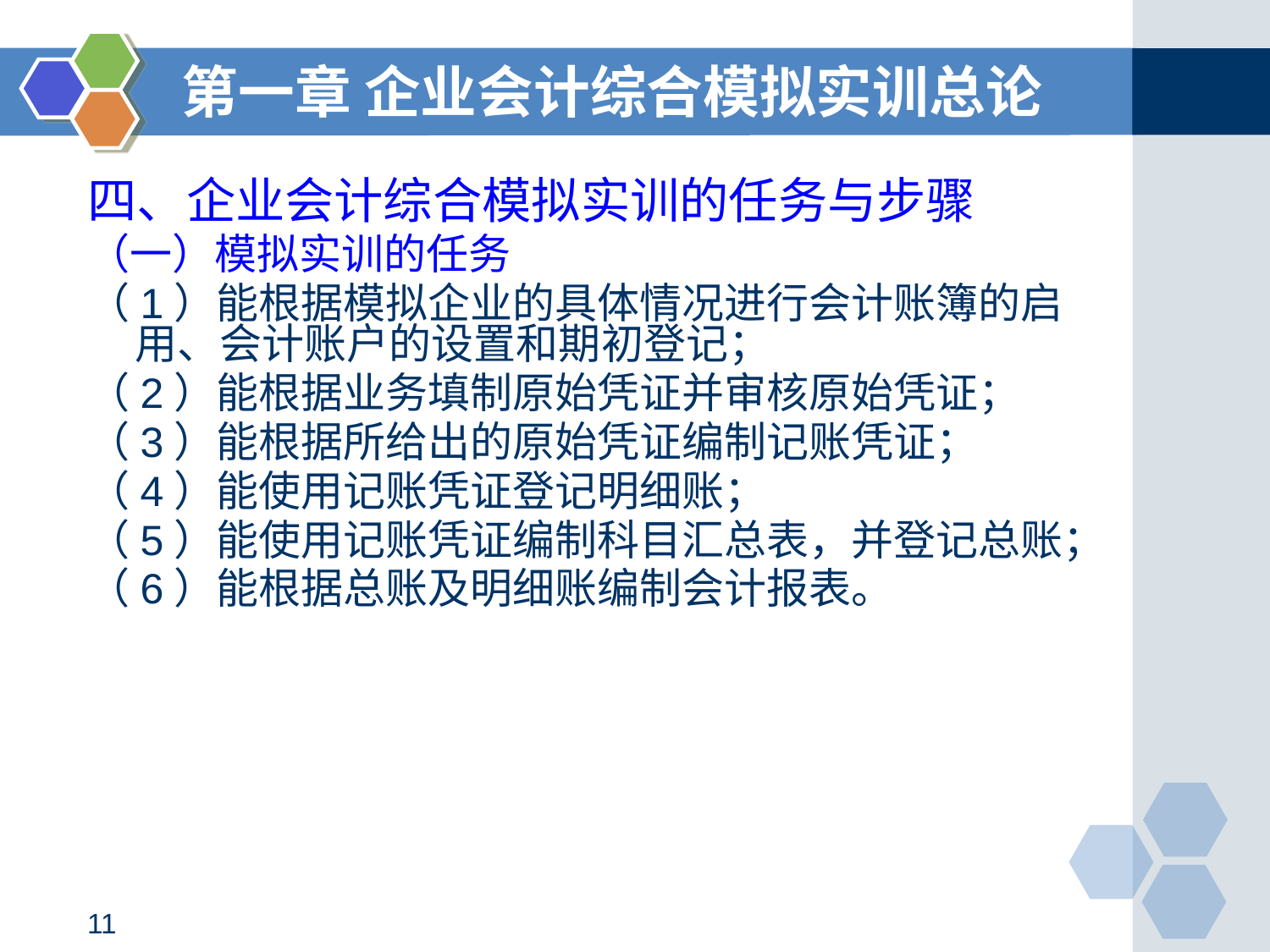

第一章 企业会计综合模拟实训总论
四、企业会计综合模拟实训的任务与步骤
（一）模拟实训的任务
（1）能根据模拟企业的具体情况进行会计账簿的启用、会计账户的设置和期初登记；
（2）能根据业务填制原始凭证并审核原始凭证；
（3）能根据所给出的原始凭证编制记账凭证；
（4）能使用记账凭证登记明细账；
（5）能使用记账凭证编制科目汇总表，并登记总账；
（6）能根据总账及明细账编制会计报表。